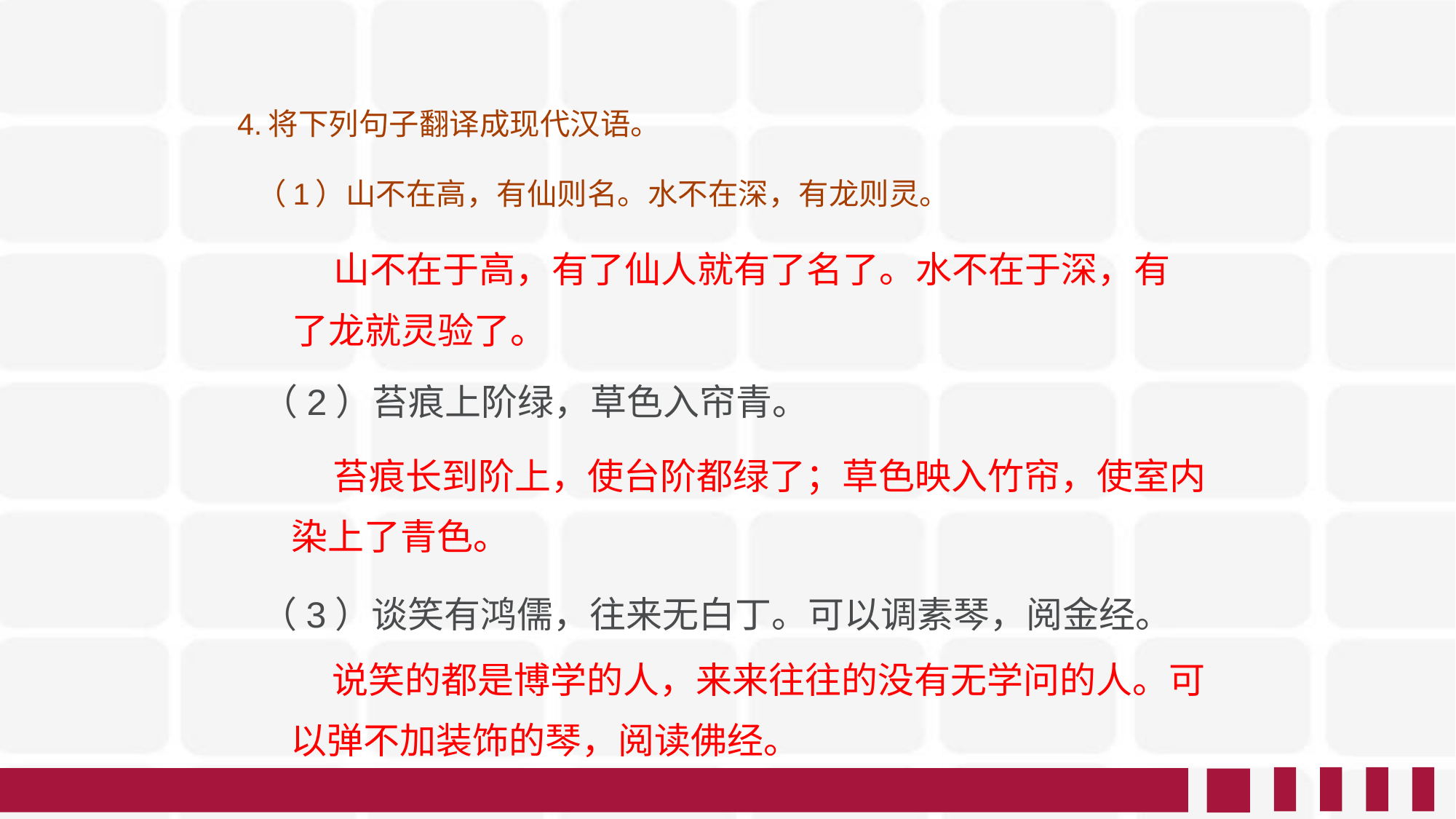

4.将下列句子翻译成现代汉语。
  （1）山不在高，有仙则名。水不在深，有龙则灵。
    山不在于高，有了仙人就有了名了。水不在于深，有了龙就灵验了。
  （2）苔痕上阶绿，草色入帘青。
    苔痕长到阶上，使台阶都绿了；草色映入竹帘，使室内染上了青色。
  （3）谈笑有鸿儒，往来无白丁。可以调素琴，阅金经。
    说笑的都是博学的人，来来往往的没有无学问的人。可以弹不加装饰的琴，阅读佛经。